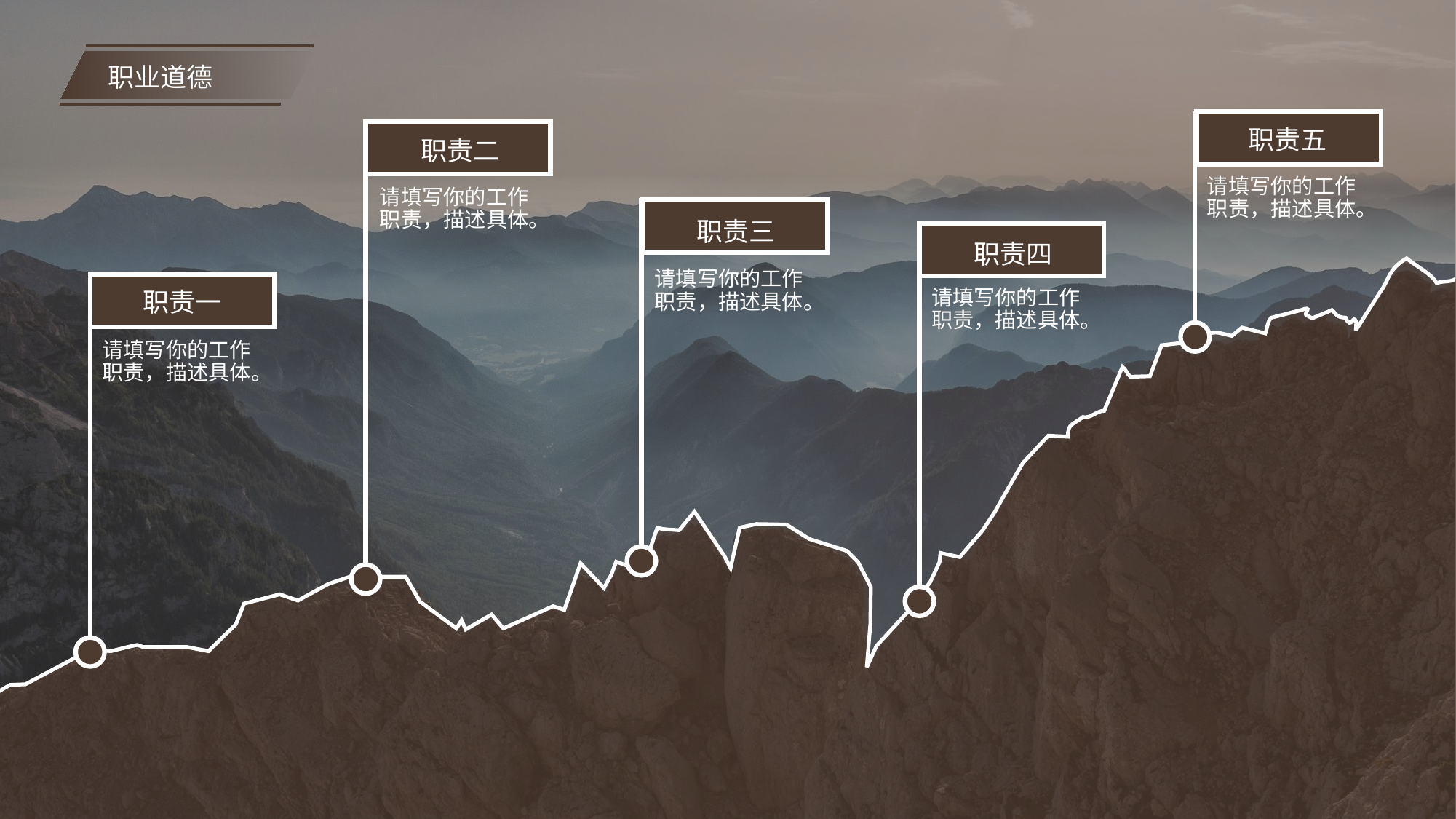

职业道德
职责五
职责二
请填写你的工作职责，描述具体。
请填写你的工作职责，描述具体。
职责三
职责四
请填写你的工作职责，描述具体。
请填写你的工作职责，描述具体。
职责一
请填写你的工作职责，描述具体。